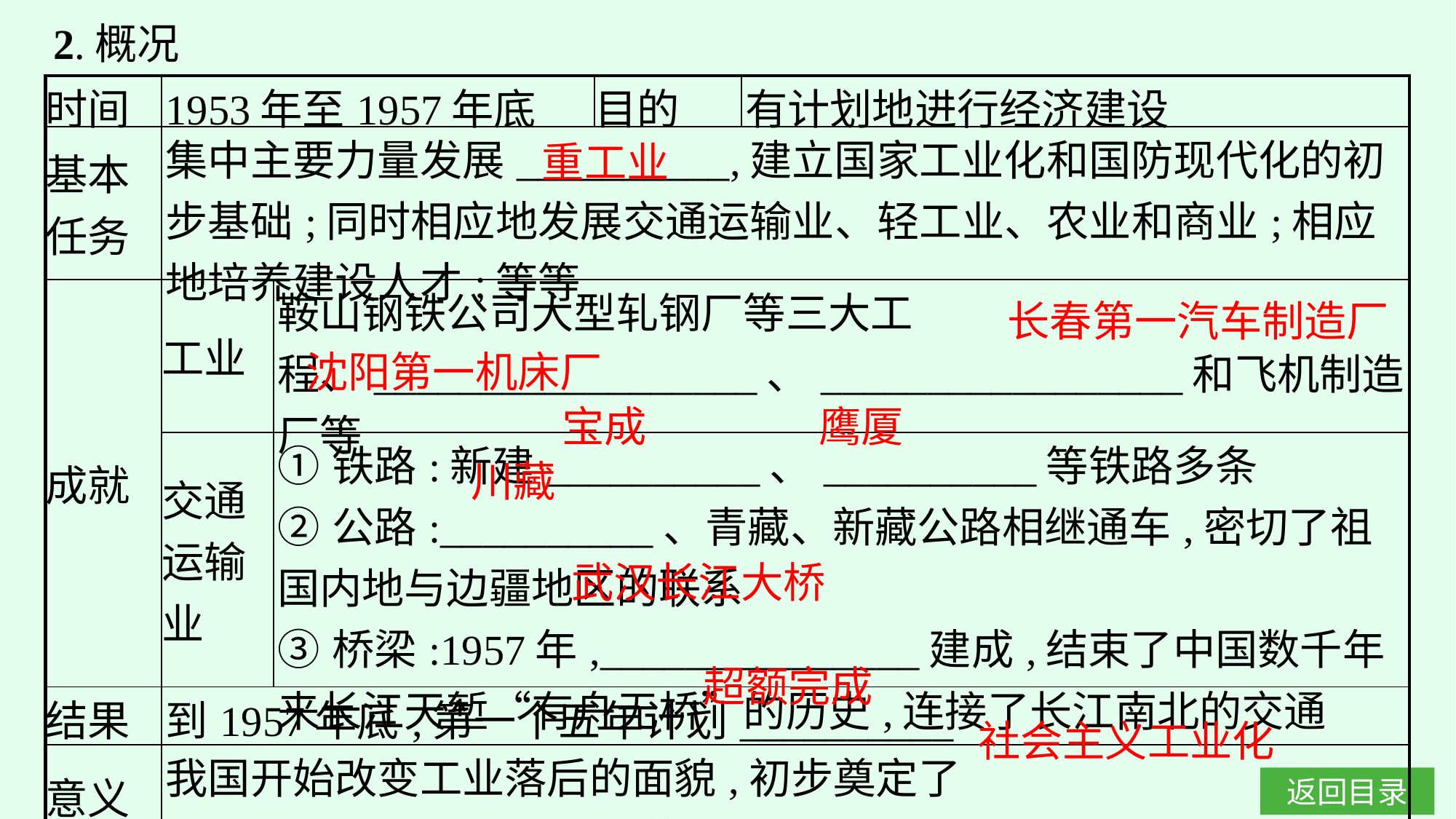

2.概况
| 时间 | 1953年至1957年底 |  | 目的 | 有计划地进行经济建设 |
| --- | --- | --- | --- | --- |
| 基本 任务 | 集中主要力量发展\_\_\_\_\_\_\_\_\_\_,建立国家工业化和国防现代化的初步基础;同时相应地发展交通运输业、轻工业、农业和商业;相应地培养建设人才;等等 |  |  |  |
| 成就 | 工业 | 鞍山钢铁公司大型轧钢厂等三大工程、\_\_\_\_\_\_\_\_\_\_\_\_\_\_\_\_\_\_、\_\_\_\_\_\_\_\_\_\_\_\_\_\_\_\_\_和飞机制造厂等 |  |  |
|  | 交通 运输业 | ①铁路:新建\_\_\_\_\_\_\_\_\_\_、\_\_\_\_\_\_\_\_\_\_等铁路多条  ②公路:\_\_\_\_\_\_\_\_\_\_、青藏、新藏公路相继通车,密切了祖国内地与边疆地区的联系  ③桥梁:1957年,\_\_\_\_\_\_\_\_\_\_\_\_\_\_\_建成,结束了中国数千年来长江天堑“有舟无桥”的历史,连接了长江南北的交通 |  |  |
| 结果 | 到1957年底,第一个五年计划\_\_\_\_\_\_\_\_\_\_ |  |  |  |
| 意义 | 我国开始改变工业落后的面貌,初步奠定了\_\_\_\_\_\_\_\_\_\_\_\_\_\_\_\_\_\_\_\_　的基础 |  |  |  |
重工业
长春第一汽车制造厂
沈阳第一机床厂
宝成
鹰厦
川藏
武汉长江大桥
超额完成
社会主义工业化